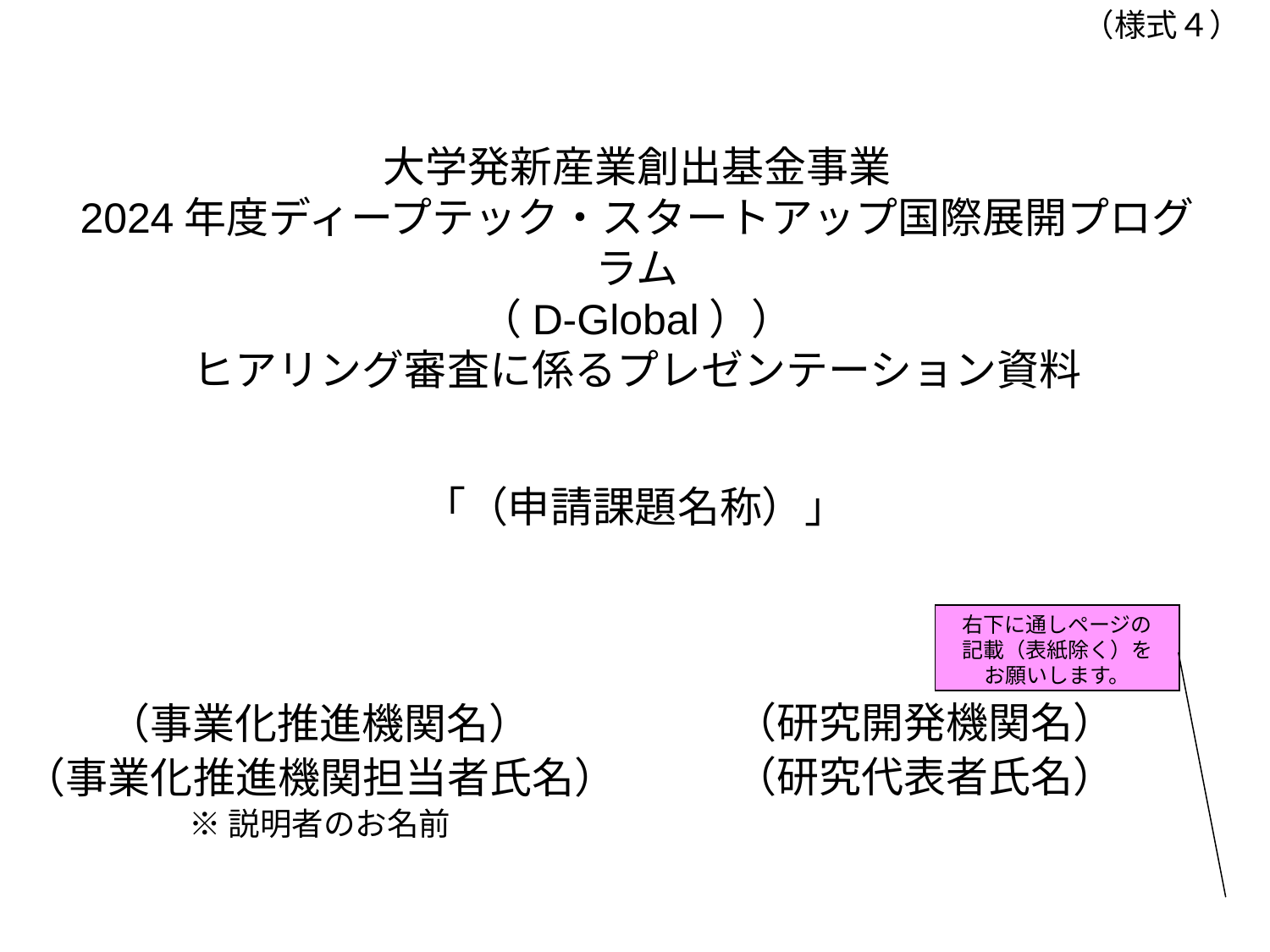

（様式４）
# 大学発新産業創出基金事業 2024年度ディープテック・スタートアップ国際展開プログラム （D-Global）） ヒアリング審査に係るプレゼンテーション資料
「（申請課題名称）」
右下に通しページの
記載（表紙除く）を
お願いします。
（事業化推進機関名）
（事業化推進機関担当者氏名）
※説明者のお名前
（研究開発機関名）
（研究代表者氏名）